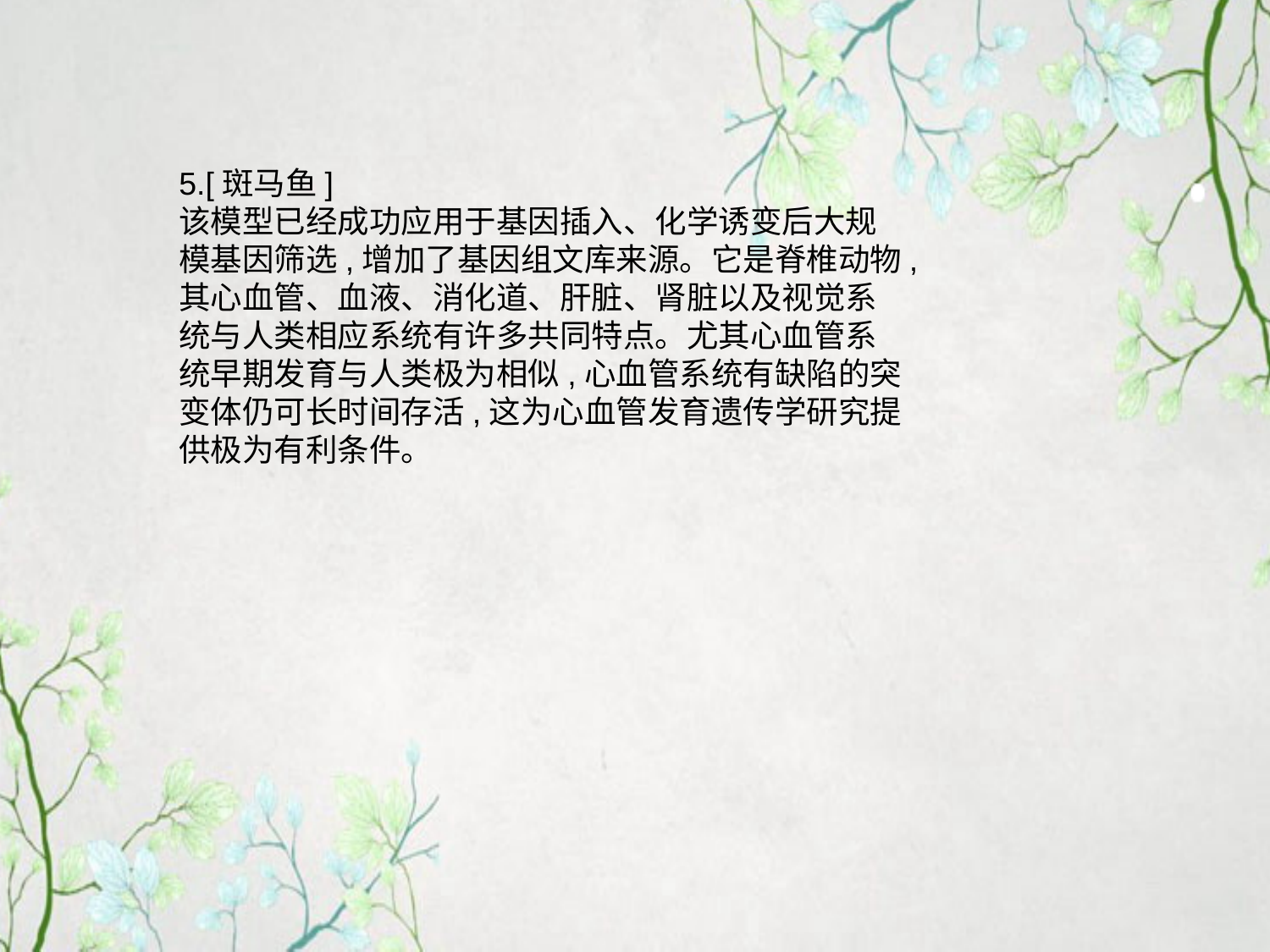

5.[斑马鱼]
该模型已经成功应用于基因插入、化学诱变后大规模基因筛选,增加了基因组文库来源。它是脊椎动物,其心血管、血液、消化道、肝脏、肾脏以及视觉系统与人类相应系统有许多共同特点。尤其心血管系统早期发育与人类极为相似,心血管系统有缺陷的突变体仍可长时间存活,这为心血管发育遗传学研究提供极为有利条件。